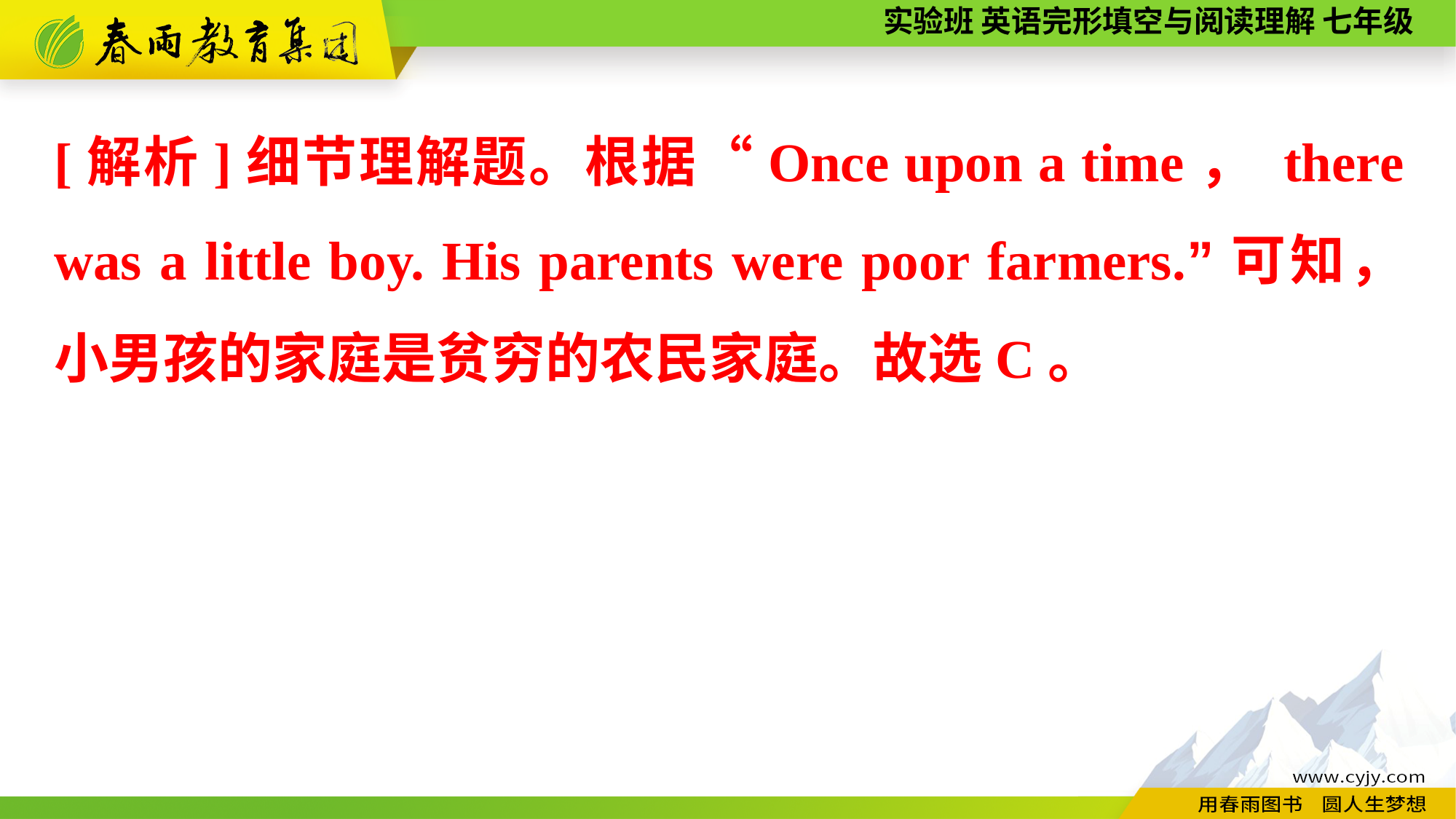

[解析]细节理解题。根据“Once upon a time， there was a little boy. His parents were poor farmers.”可知，小男孩的家庭是贫穷的农民家庭。故选C。